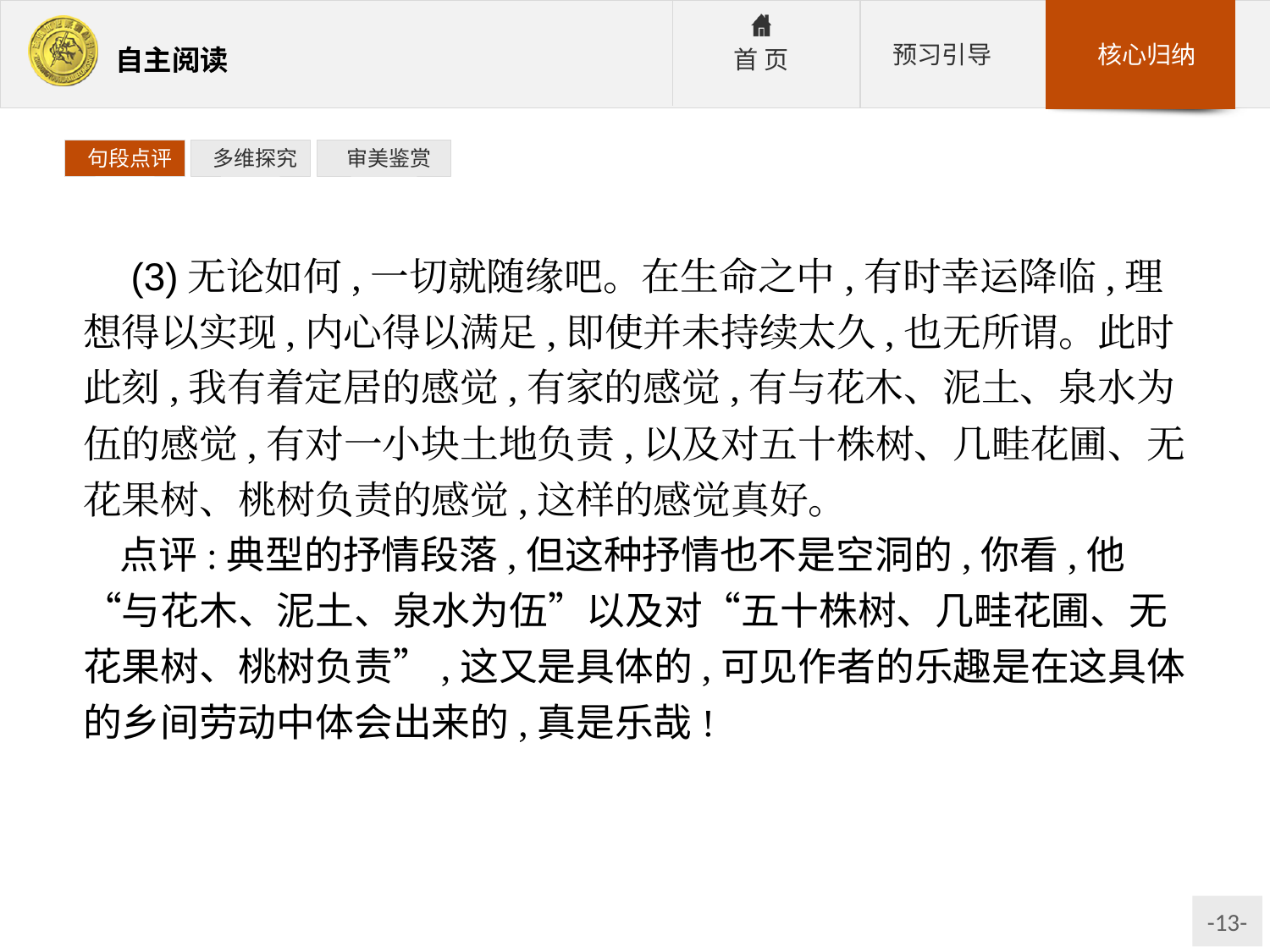

句段点评
 多维探究
 审美鉴赏
 (3)无论如何,一切就随缘吧。在生命之中,有时幸运降临,理想得以实现,内心得以满足,即使并未持续太久,也无所谓。此时此刻,我有着定居的感觉,有家的感觉,有与花木、泥土、泉水为伍的感觉,有对一小块土地负责,以及对五十株树、几畦花圃、无花果树、桃树负责的感觉,这样的感觉真好。
点评:典型的抒情段落,但这种抒情也不是空洞的,你看,他“与花木、泥土、泉水为伍”以及对“五十株树、几畦花圃、无花果树、桃树负责”,这又是具体的,可见作者的乐趣是在这具体的乡间劳动中体会出来的,真是乐哉!